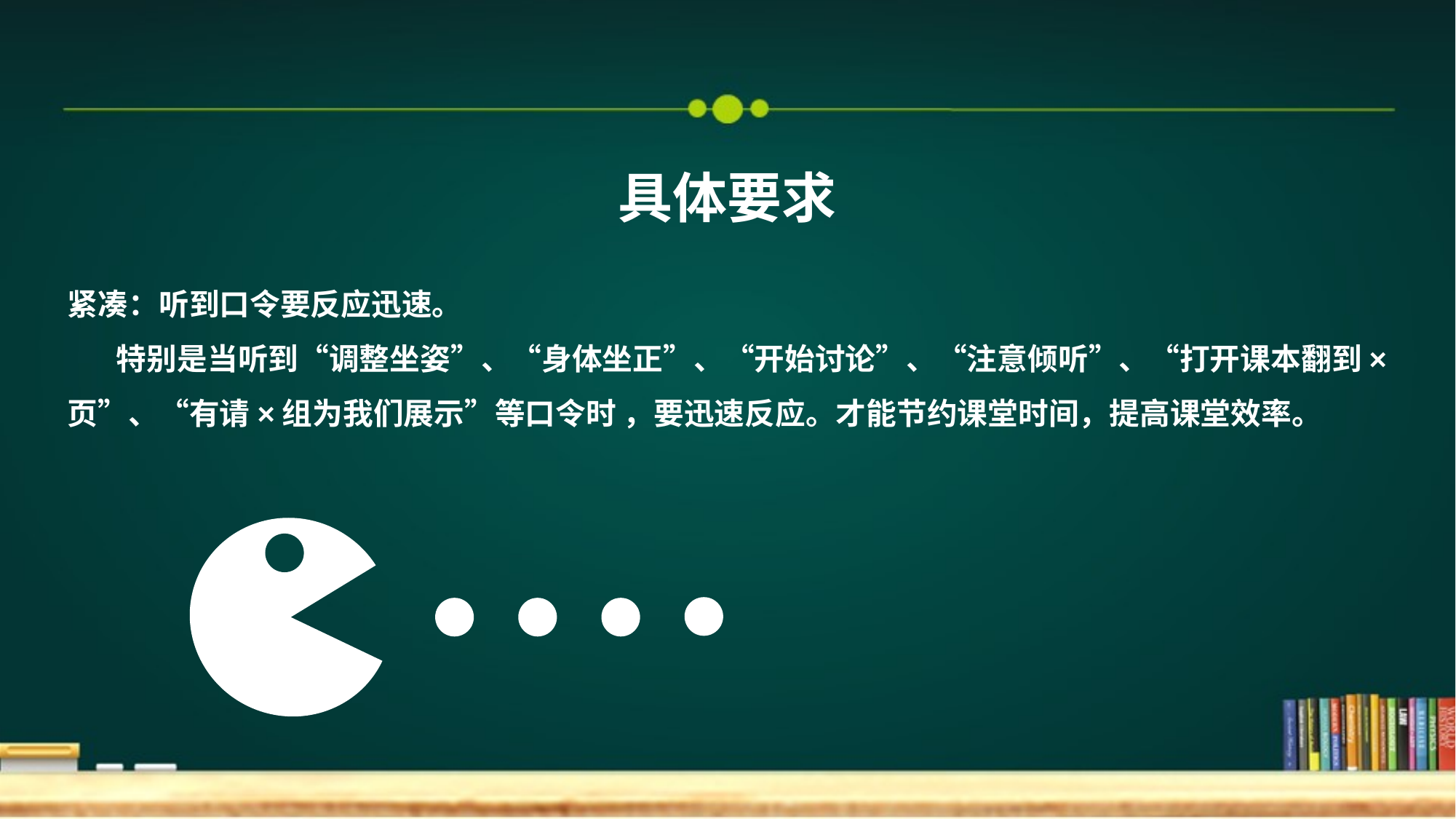

具体要求
紧凑：听到口令要反应迅速。
      特别是当听到“调整坐姿”、“身体坐正”、“开始讨论”、“注意倾听”、“打开课本翻到×页”、“有请×组为我们展示”等口令时 ，要迅速反应。才能节约课堂时间，提高课堂效率。